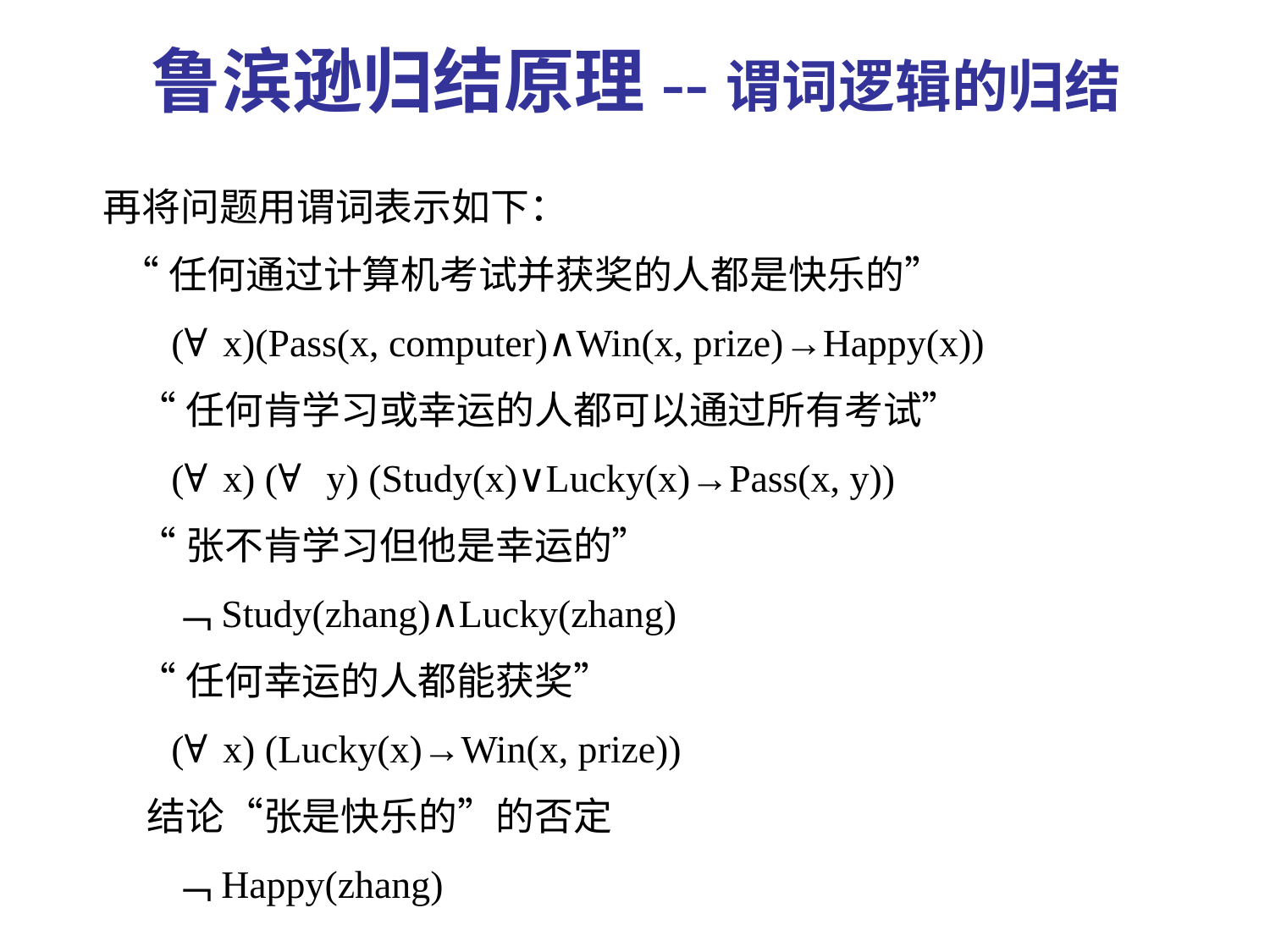

鲁滨逊归结原理--谓词逻辑的归结
再将问题用谓词表示如下：
  “任何通过计算机考试并获奖的人都是快乐的”
       (∀x)(Pass(x, computer)∧Win(x, prize)→Happy(x))
    “任何肯学习或幸运的人都可以通过所有考试”
       (∀x) (∀ y) (Study(x)∨Lucky(x)→Pass(x, y))
    “张不肯学习但他是幸运的”
       ﹁Study(zhang)∧Lucky(zhang)
    “任何幸运的人都能获奖”
       (∀x) (Lucky(x)→Win(x, prize))
    结论“张是快乐的”的否定
       ﹁Happy(zhang)